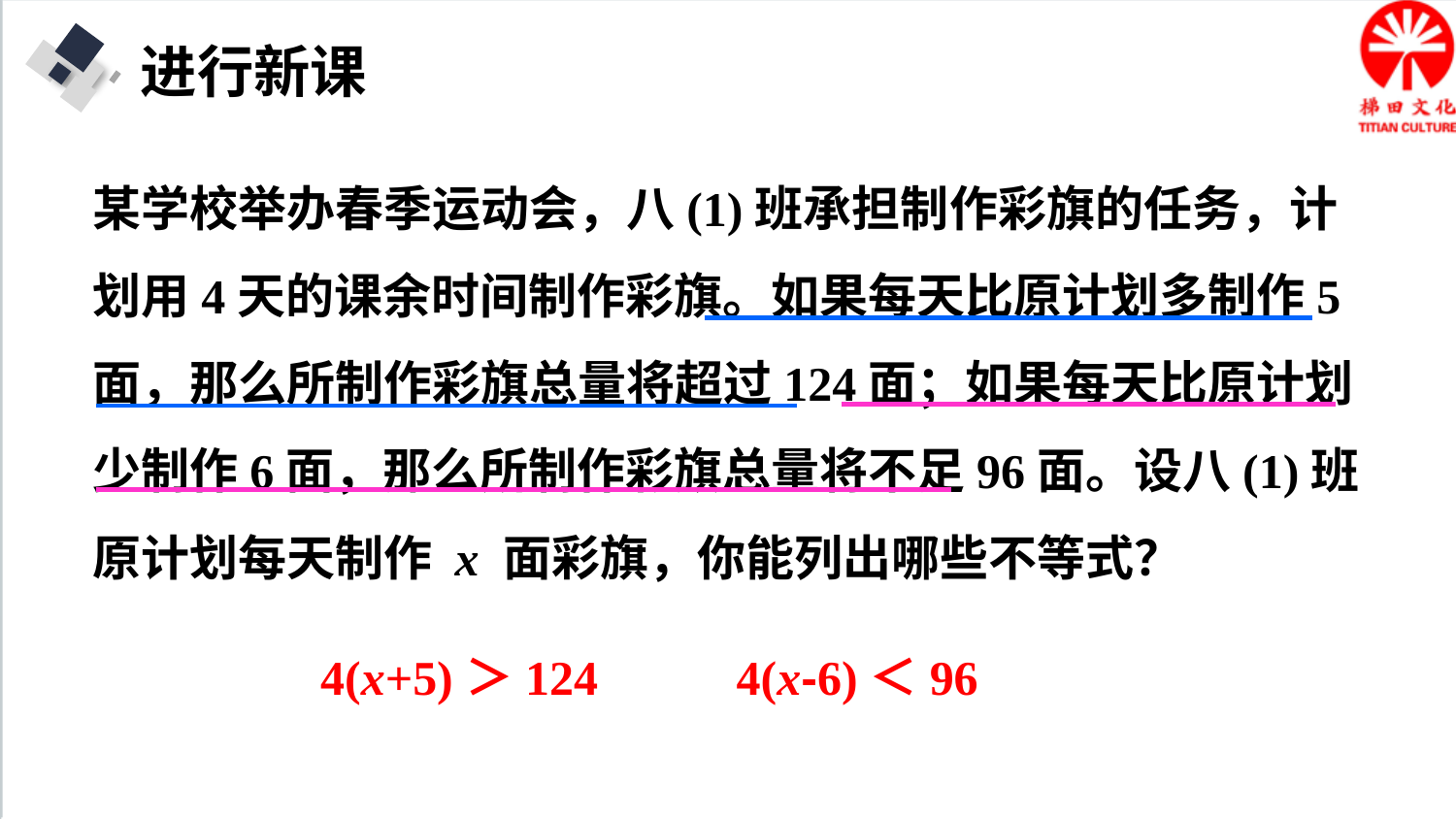

进行新课
某学校举办春季运动会，八(1)班承担制作彩旗的任务，计划用4天的课余时间制作彩旗。如果每天比原计划多制作5面，那么所制作彩旗总量将超过124面；如果每天比原计划少制作6面，那么所制作彩旗总量将不足96面。设八(1)班原计划每天制作 x 面彩旗，你能列出哪些不等式？
4(x+5)＞124
4(x-6)＜96